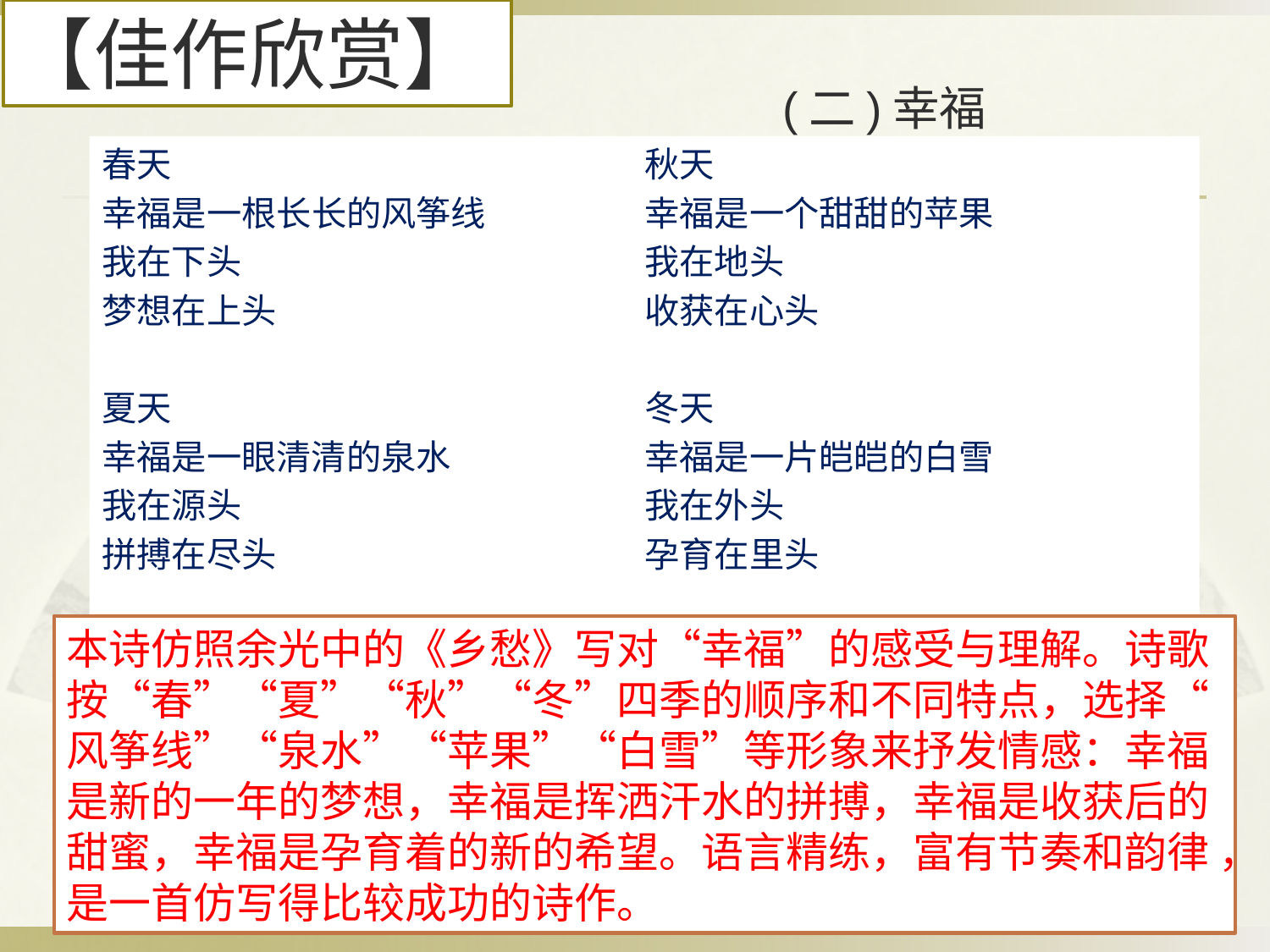

【佳作欣赏】
# (二)幸福
春天
幸福是一根长长的风筝线
我在下头
梦想在上头

夏天
幸福是一眼清清的泉水
我在源头
拼搏在尽头

秋天
幸福是一个甜甜的苹果
我在地头
收获在心头

冬天
幸福是一片皑皑的白雪
我在外头
孕育在里头

本诗仿照余光中的《乡愁》写对“幸福”的感受与理解。诗歌按“春”“夏”“秋”“冬”四季的顺序和不同特点，选择“  风筝线”“泉水”“苹果”“白雪”等形象来抒发情感：幸福 是新的一年的梦想，幸福是挥洒汗水的拼搏，幸福是收获后的甜蜜，幸福是孕育着的新的希望。语言精练，富有节奏和韵律 ，是一首仿写得比较成功的诗作。